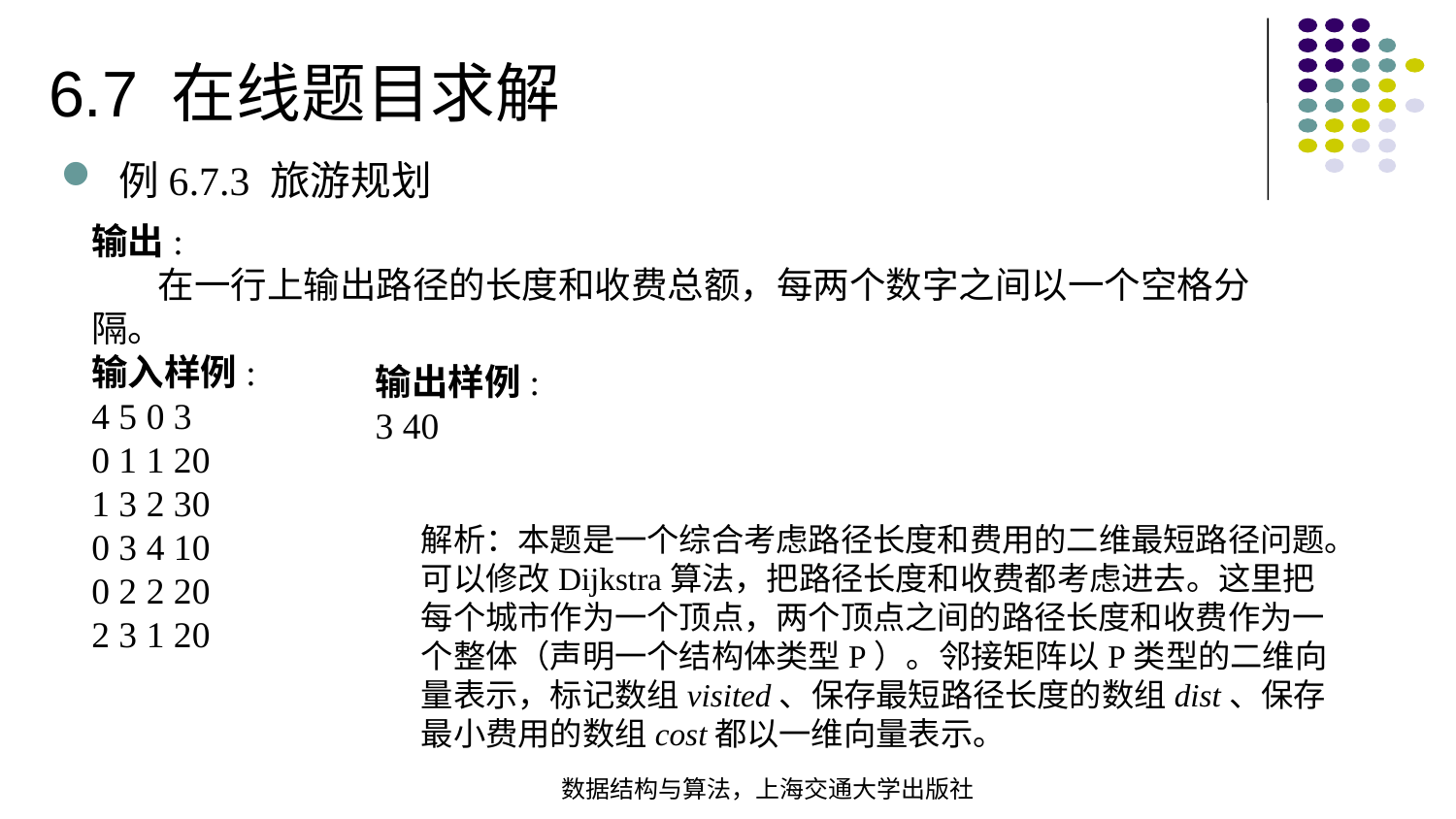

6.7 在线题目求解
例6.7.3 旅游规划
输出:
       在一行上输出路径的长度和收费总额，每两个数字之间以一个空格分隔。
输入样例:
4 5 0 3
0 1 1 20
1 3 2 30
0 3 4 10
0 2 2 20
2 3 1 20
输出样例:
3 40
解析：本题是一个综合考虑路径长度和费用的二维最短路径问题。可以修改Dijkstra算法，把路径长度和收费都考虑进去。这里把每个城市作为一个顶点，两个顶点之间的路径长度和收费作为一个整体（声明一个结构体类型P）。邻接矩阵以P类型的二维向量表示，标记数组visited、保存最短路径长度的数组dist、保存最小费用的数组cost都以一维向量表示。